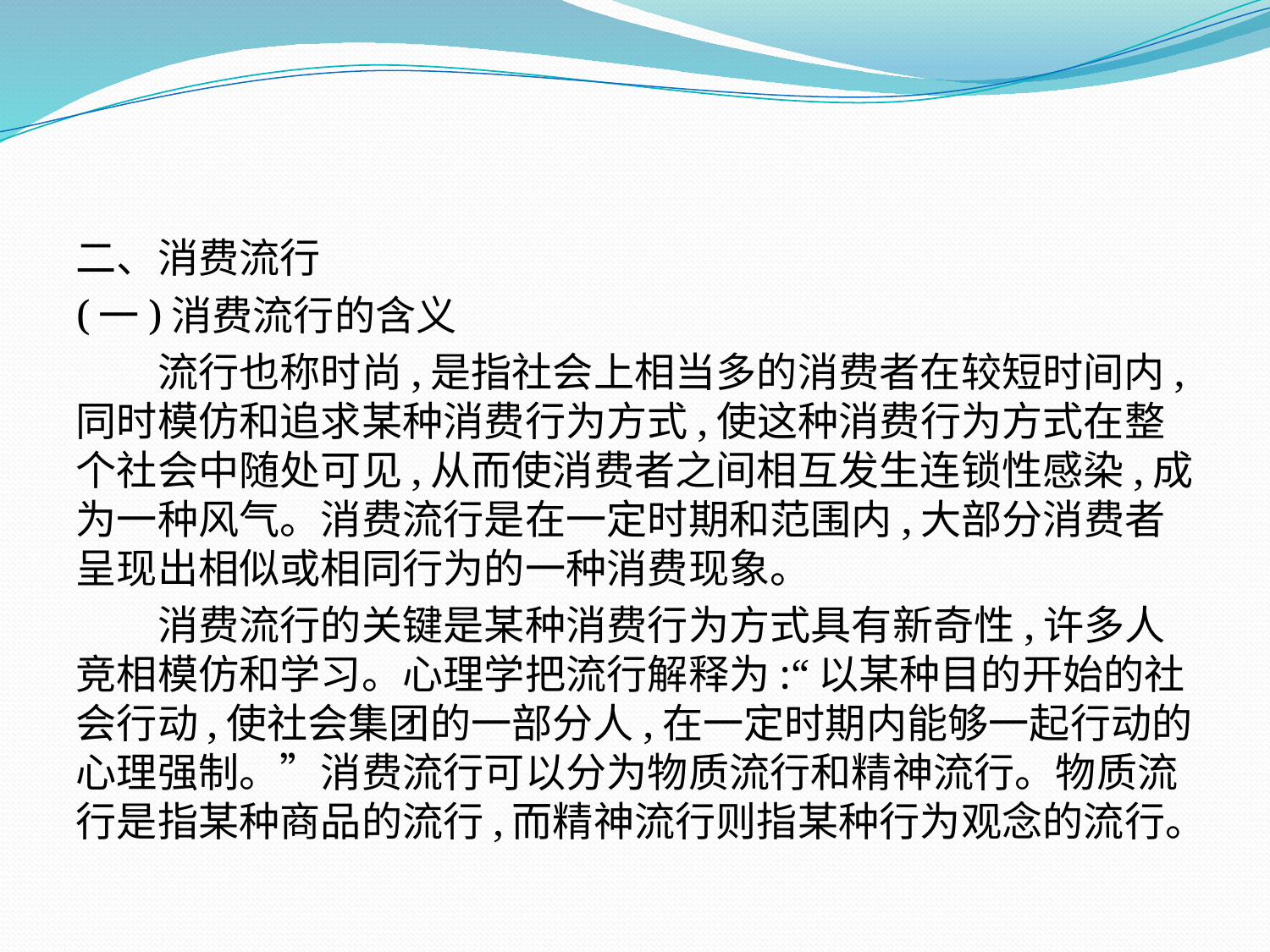

二、消费流行
(一)消费流行的含义
　　流行也称时尚,是指社会上相当多的消费者在较短时间内,同时模仿和追求某种消费行为方式,使这种消费行为方式在整个社会中随处可见,从而使消费者之间相互发生连锁性感染,成为一种风气。消费流行是在一定时期和范围内,大部分消费者呈现出相似或相同行为的一种消费现象。
　　消费流行的关键是某种消费行为方式具有新奇性,许多人竞相模仿和学习。心理学把流行解释为:“以某种目的开始的社会行动,使社会集团的一部分人,在一定时期内能够一起行动的心理强制。”消费流行可以分为物质流行和精神流行。物质流行是指某种商品的流行,而精神流行则指某种行为观念的流行。